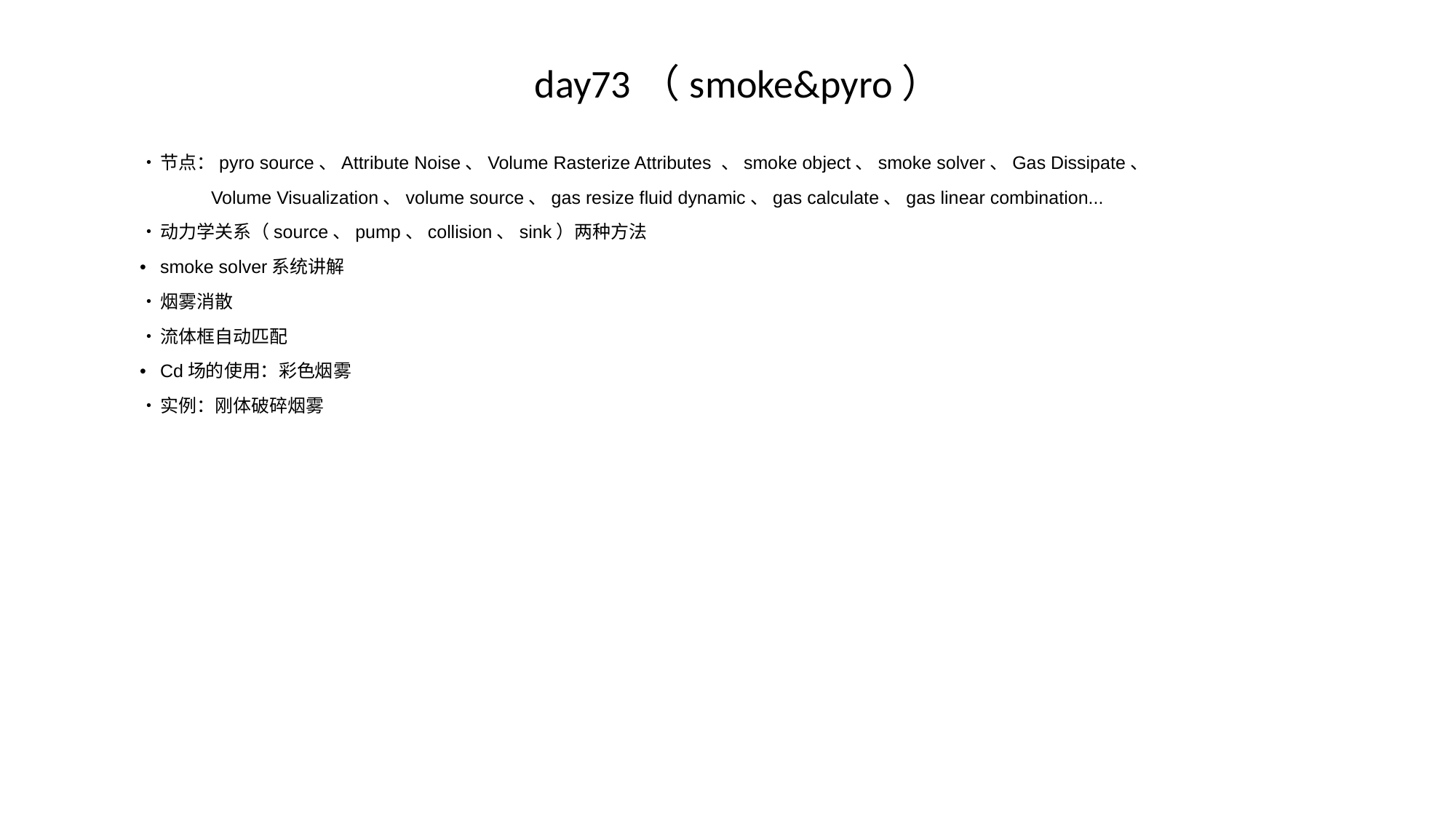

# day73（smoke&pyro）
•	节点：pyro source、Attribute Noise、Volume Rasterize Attributes 、smoke object、smoke solver、Gas Dissipate、
              Volume Visualization、volume source、gas resize fluid dynamic、gas calculate、gas linear combination...
•	动力学关系（source、pump、collision、sink）两种方法
•	smoke solver系统讲解
•	烟雾消散
•	流体框自动匹配
•	Cd场的使用：彩色烟雾
•	实例：刚体破碎烟雾